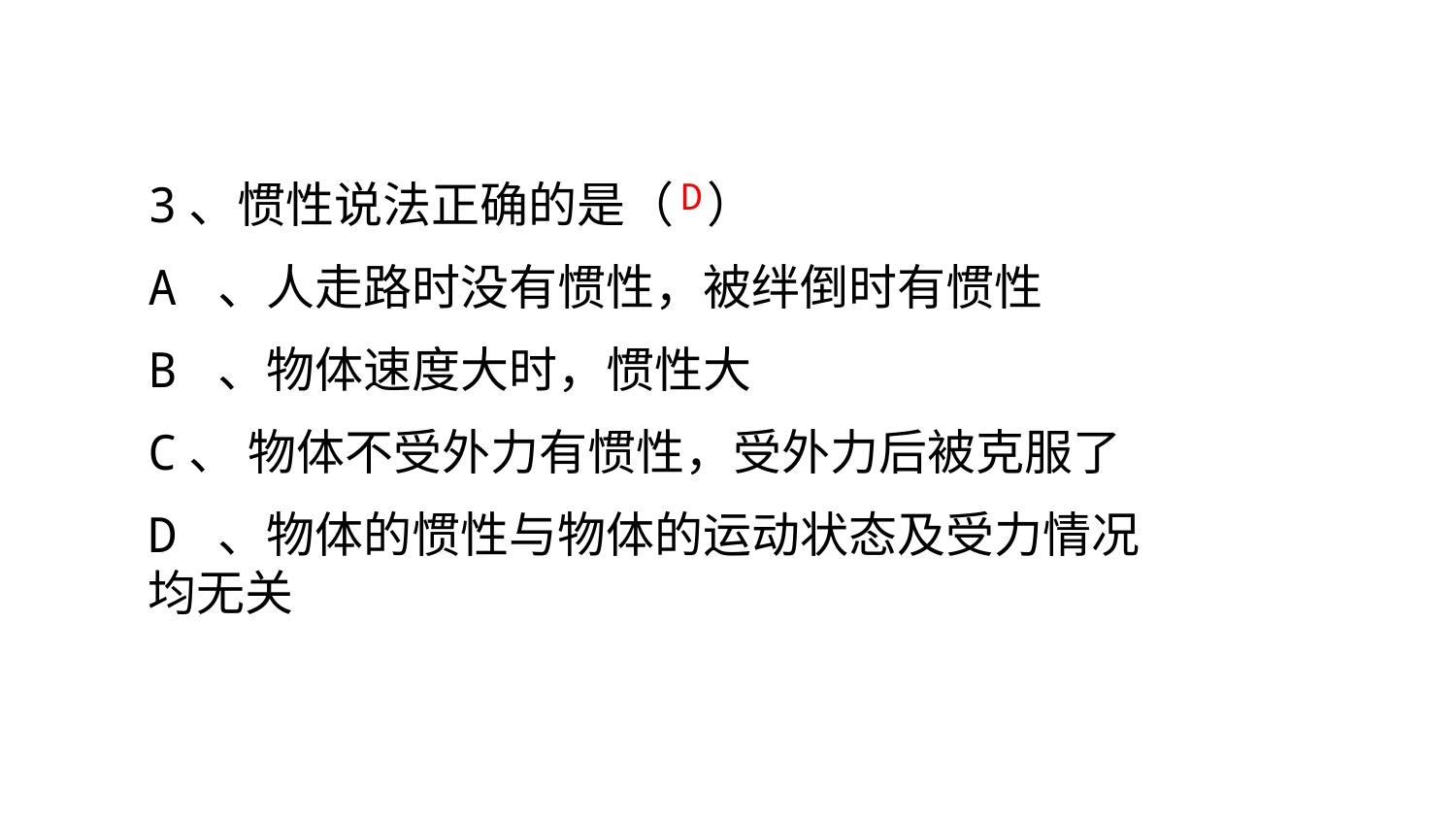

3、惯性说法正确的是（   ）
A 、人走路时没有惯性，被绊倒时有惯性
B 、物体速度大时，惯性大
C、 物体不受外力有惯性，受外力后被克服了
D 、物体的惯性与物体的运动状态及受力情况均无关
D